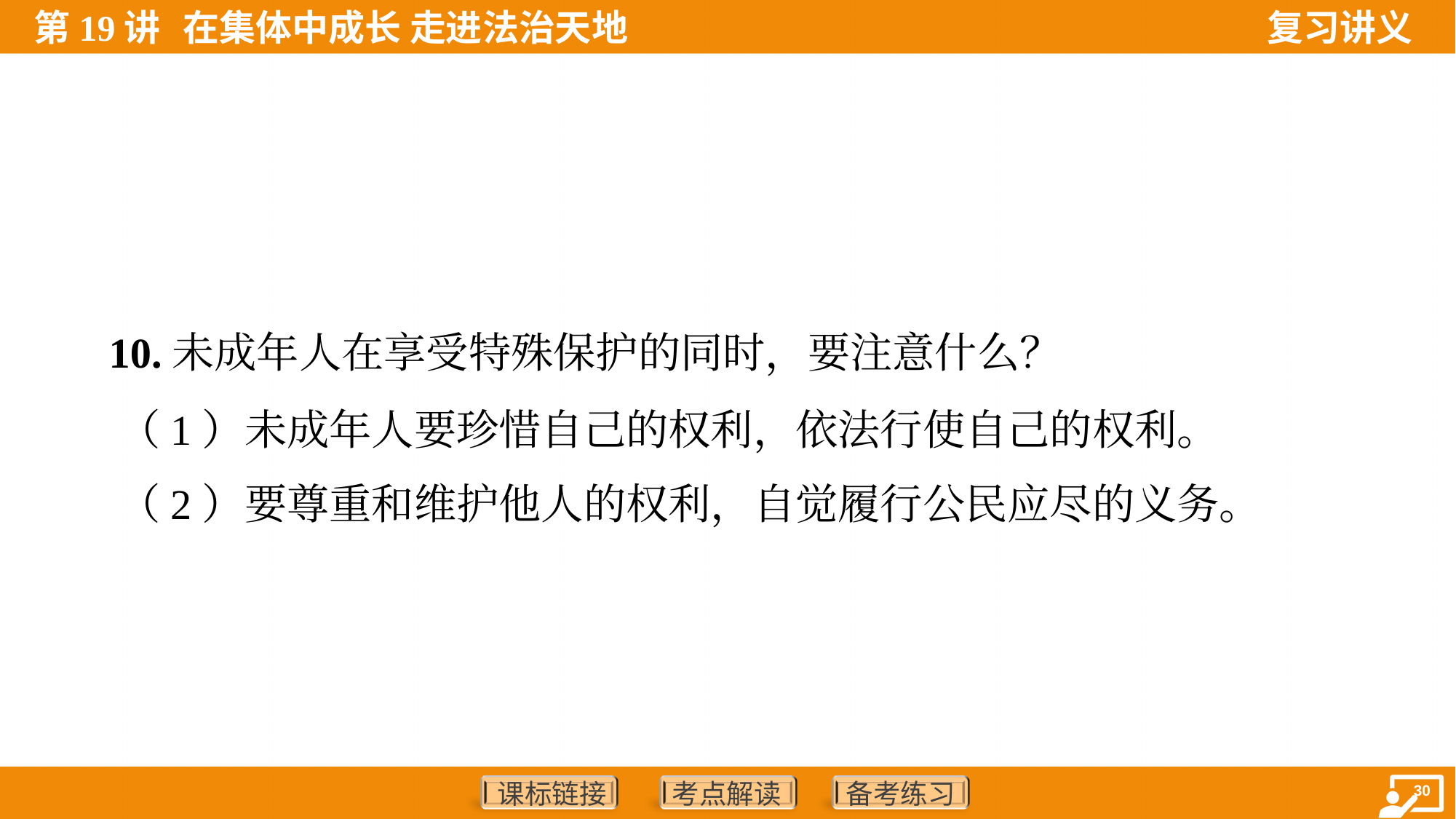

10.未成年人在享受特殊保护的同时，要注意什么？
    （1）未成年人要珍惜自己的权利，依法行使自己的权利。
    （2）要尊重和维护他人的权利，自觉履行公民应尽的义务。